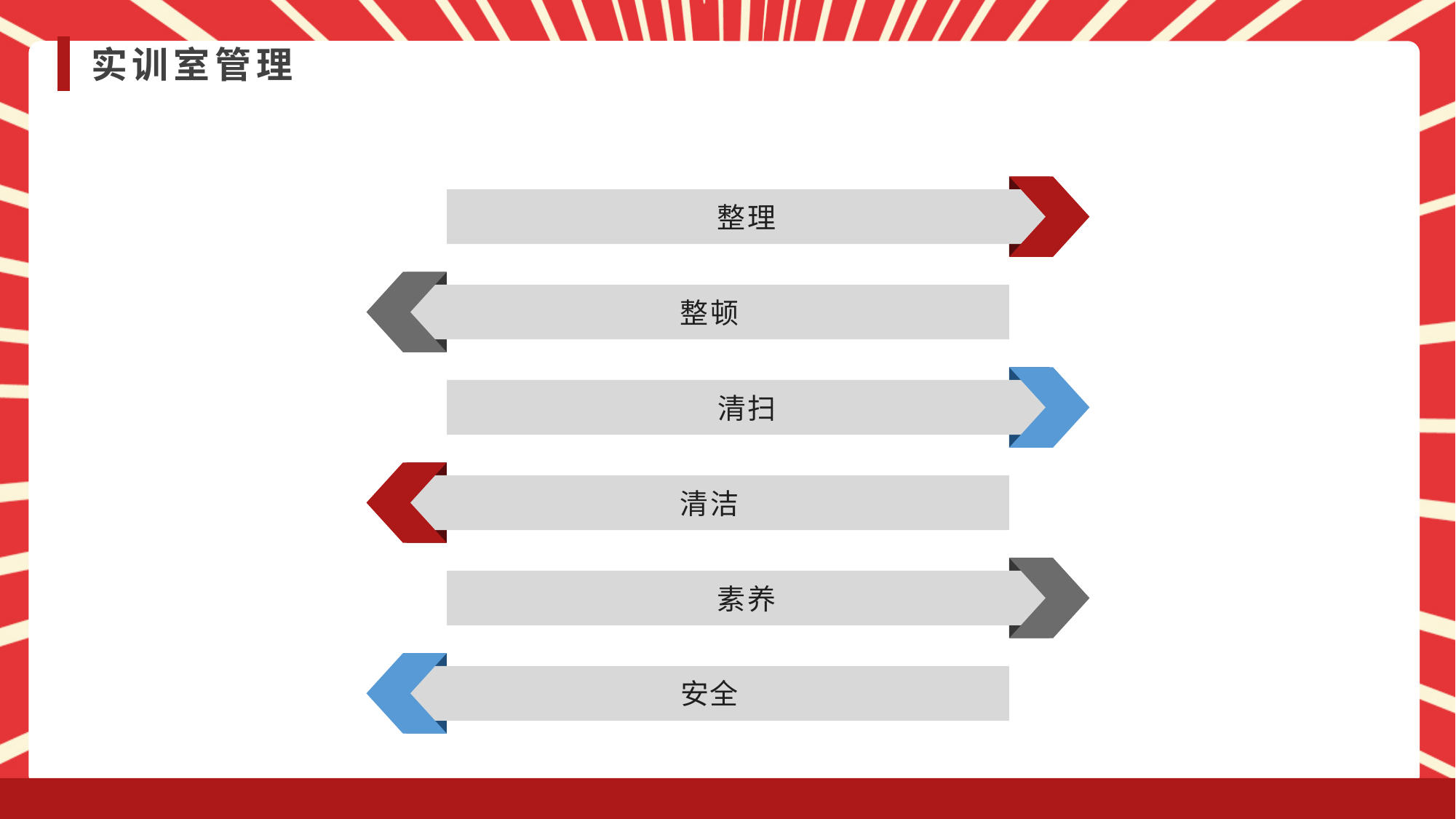

实训室管理

整理

整顿

清扫

清洁

素养

安全